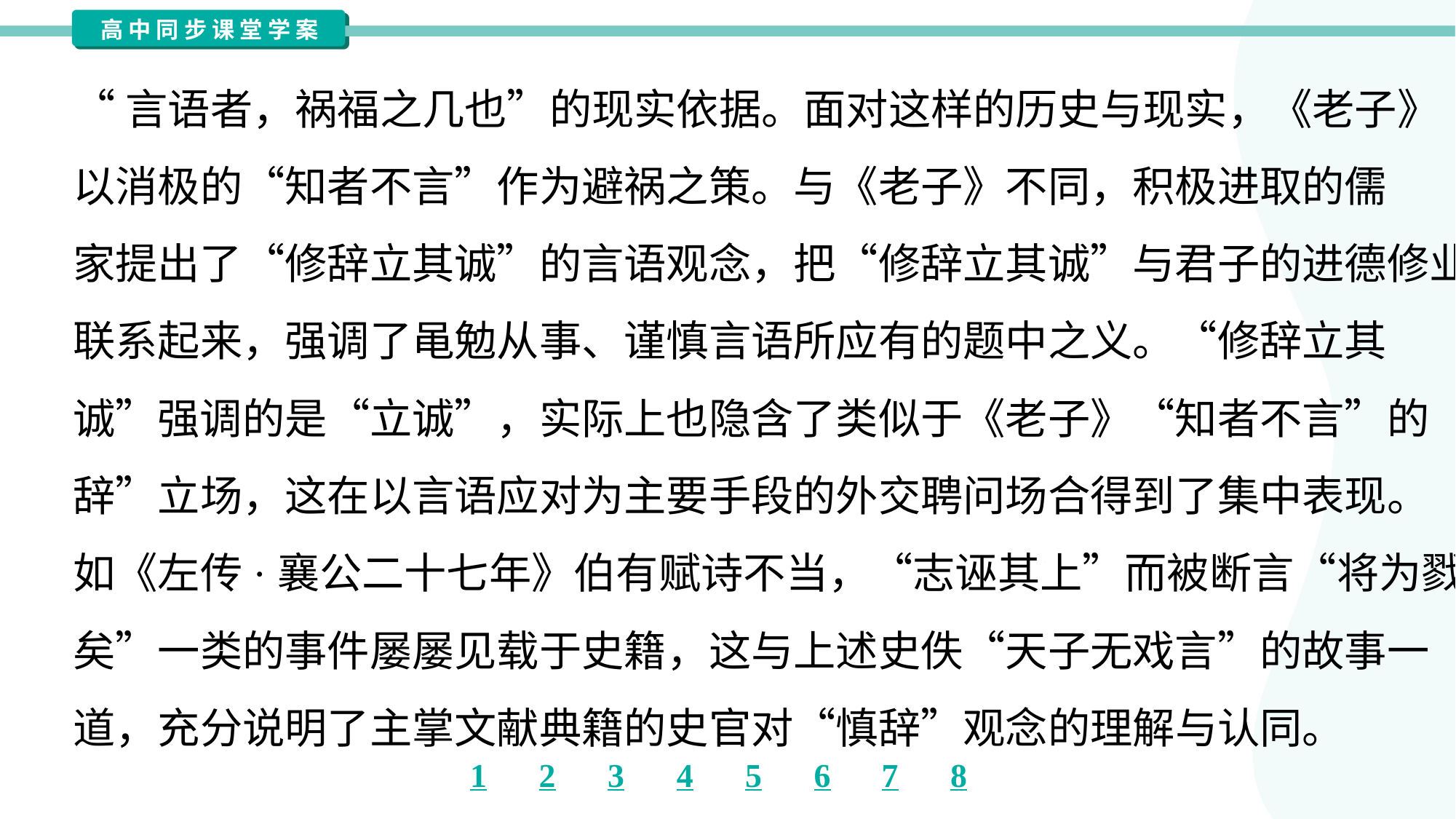

“言语者，祸福之几也”的现实依据。面对这样的历史与现实，《老子》
以消极的“知者不言”作为避祸之策。与《老子》不同，积极进取的儒
家提出了“修辞立其诚”的言语观念，把“修辞立其诚”与君子的进德修业
联系起来，强调了黾勉从事、谨慎言语所应有的题中之义。“修辞立其
诚”强调的是“立诚”，实际上也隐含了类似于《老子》“知者不言”的“慎
辞”立场，这在以言语应对为主要手段的外交聘问场合得到了集中表现。
如《左传·襄公二十七年》伯有赋诗不当，“志诬其上”而被断言“将为戮
矣”一类的事件屡屡见载于史籍，这与上述史佚“天子无戏言”的故事一
道，充分说明了主掌文献典籍的史官对“慎辞”观念的理解与认同。